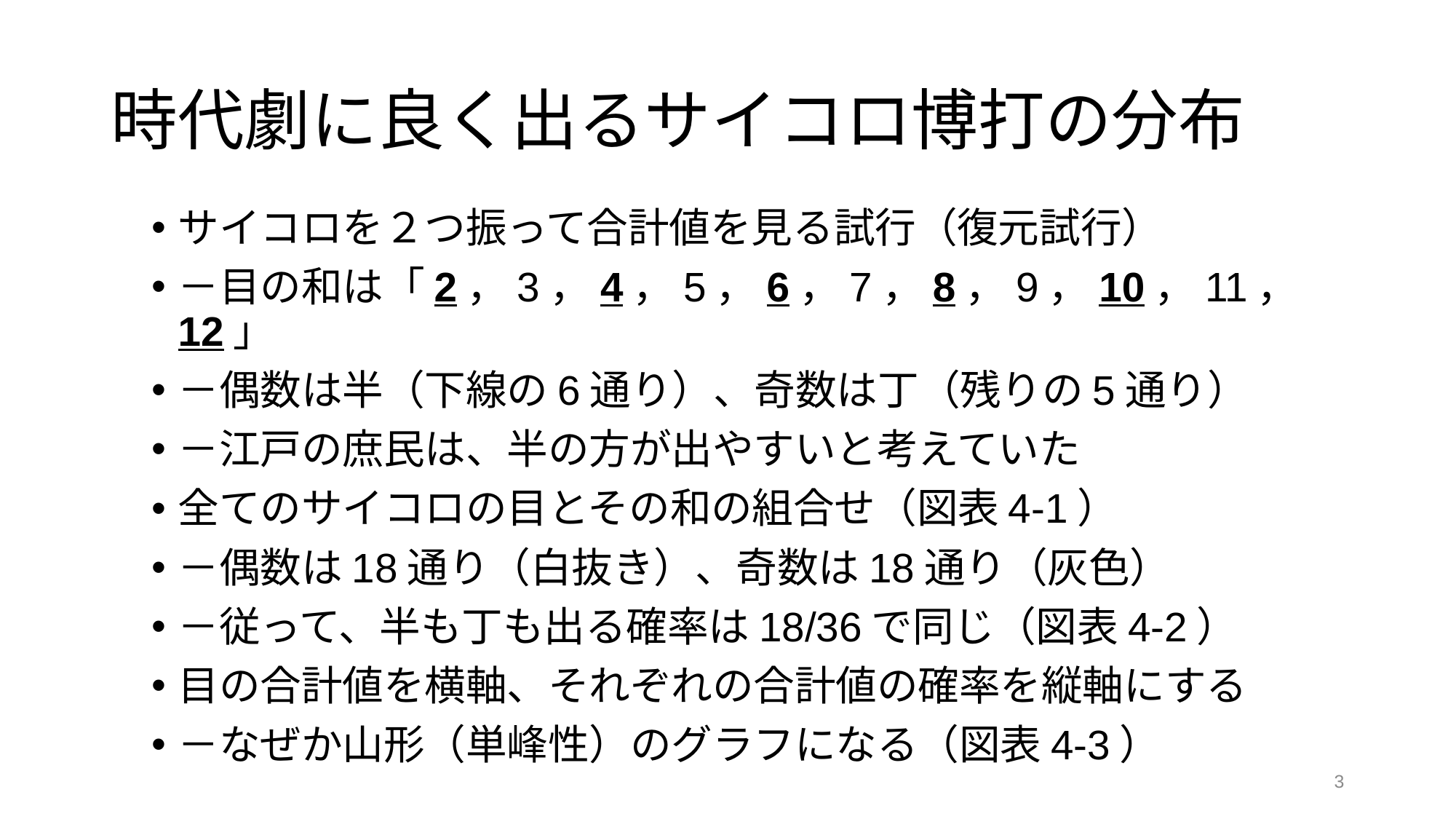

# 時代劇に良く出るサイコロ博打の分布
サイコロを２つ振って合計値を見る試行（復元試行）
－目の和は「2，3，4，5，6，7，8，9，10，11，12」
－偶数は半（下線の6通り）、奇数は丁（残りの5通り）
－江戸の庶民は、半の方が出やすいと考えていた
全てのサイコロの目とその和の組合せ（図表4-1）
－偶数は18通り（白抜き）、奇数は18通り（灰色）
－従って、半も丁も出る確率は18/36で同じ（図表4-2）
目の合計値を横軸、それぞれの合計値の確率を縦軸にする
－なぜか山形（単峰性）のグラフになる（図表4-3）

3